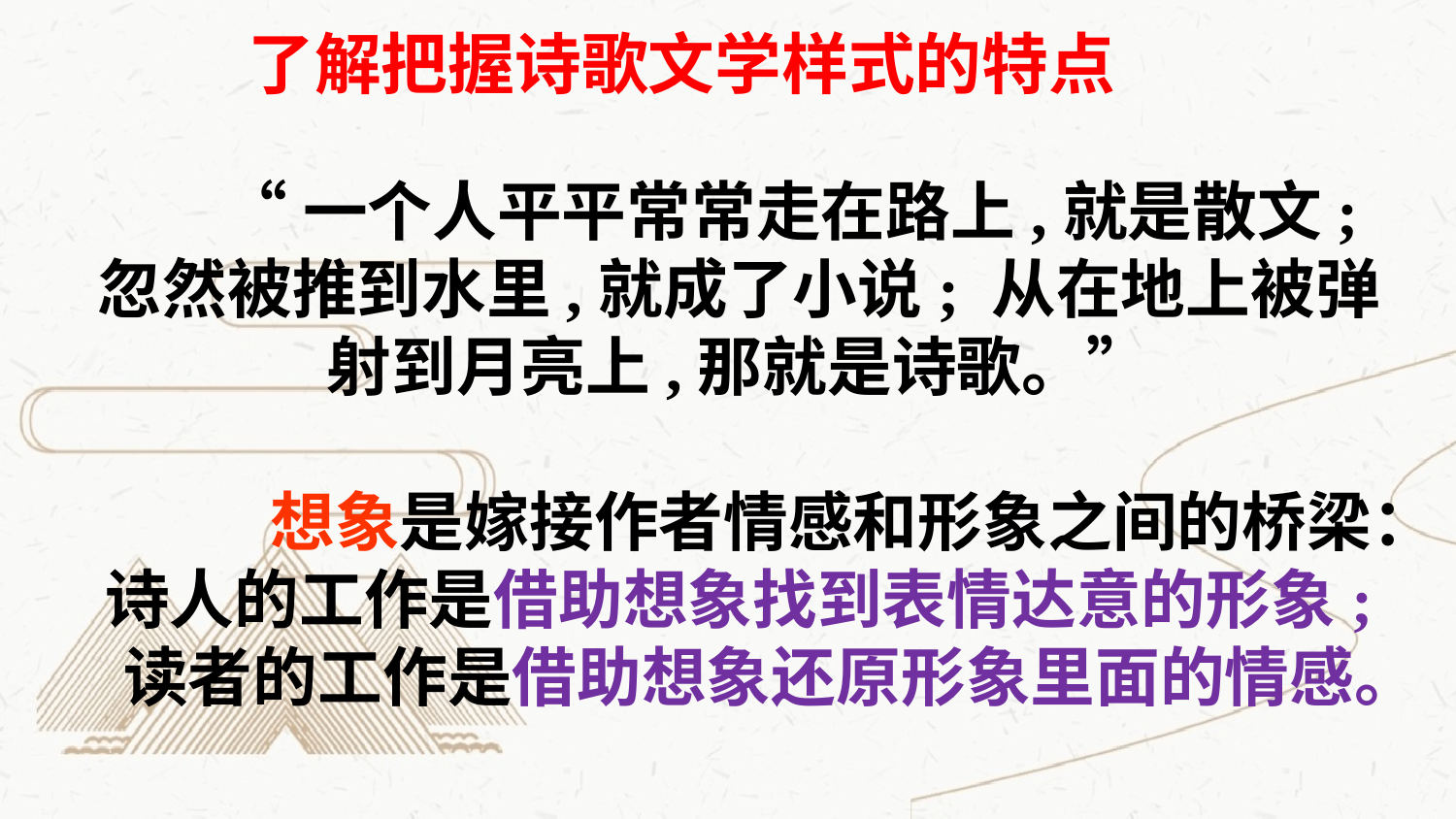

了解把握诗歌文学样式的特点
       “一个人平平常常走在路上,就是散文; 忽然被推到水里,就成了小说; 从在地上被弹射到月亮上,那就是诗歌。”

                        想象是嫁接作者情感和形象之间的桥梁：
诗人的工作是借助想象找到表情达意的形象;
读者的工作是借助想象还原形象里面的情感。